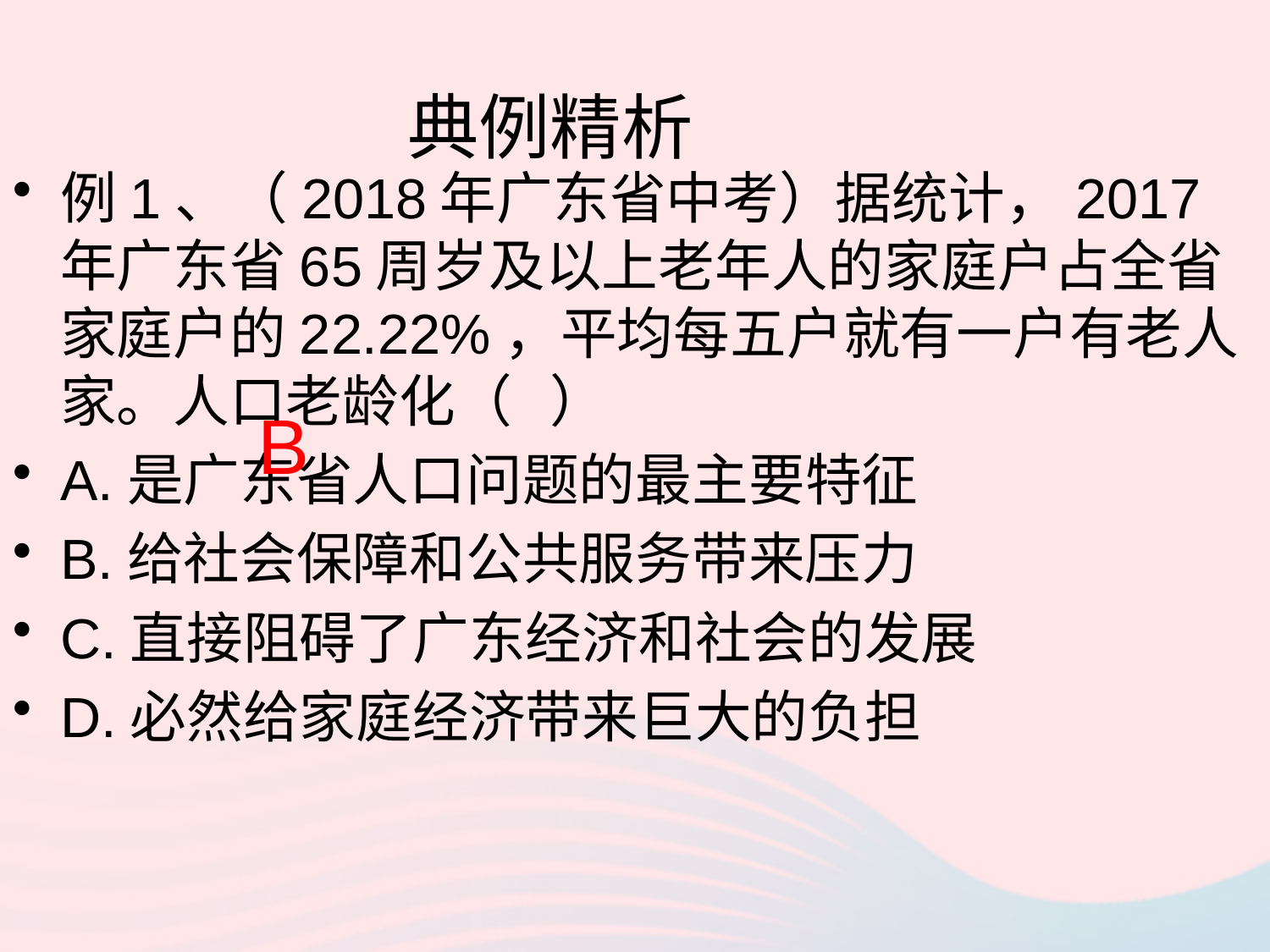

# 典例精析
例1、（2018年广东省中考）据统计，2017年广东省65周岁及以上老年人的家庭户占全省家庭户的22.22%，平均每五户就有一户有老人家。人口老龄化（   ）
A.是广东省人口问题的最主要特征
B.给社会保障和公共服务带来压力
C.直接阻碍了广东经济和社会的发展
D.必然给家庭经济带来巨大的负担
B